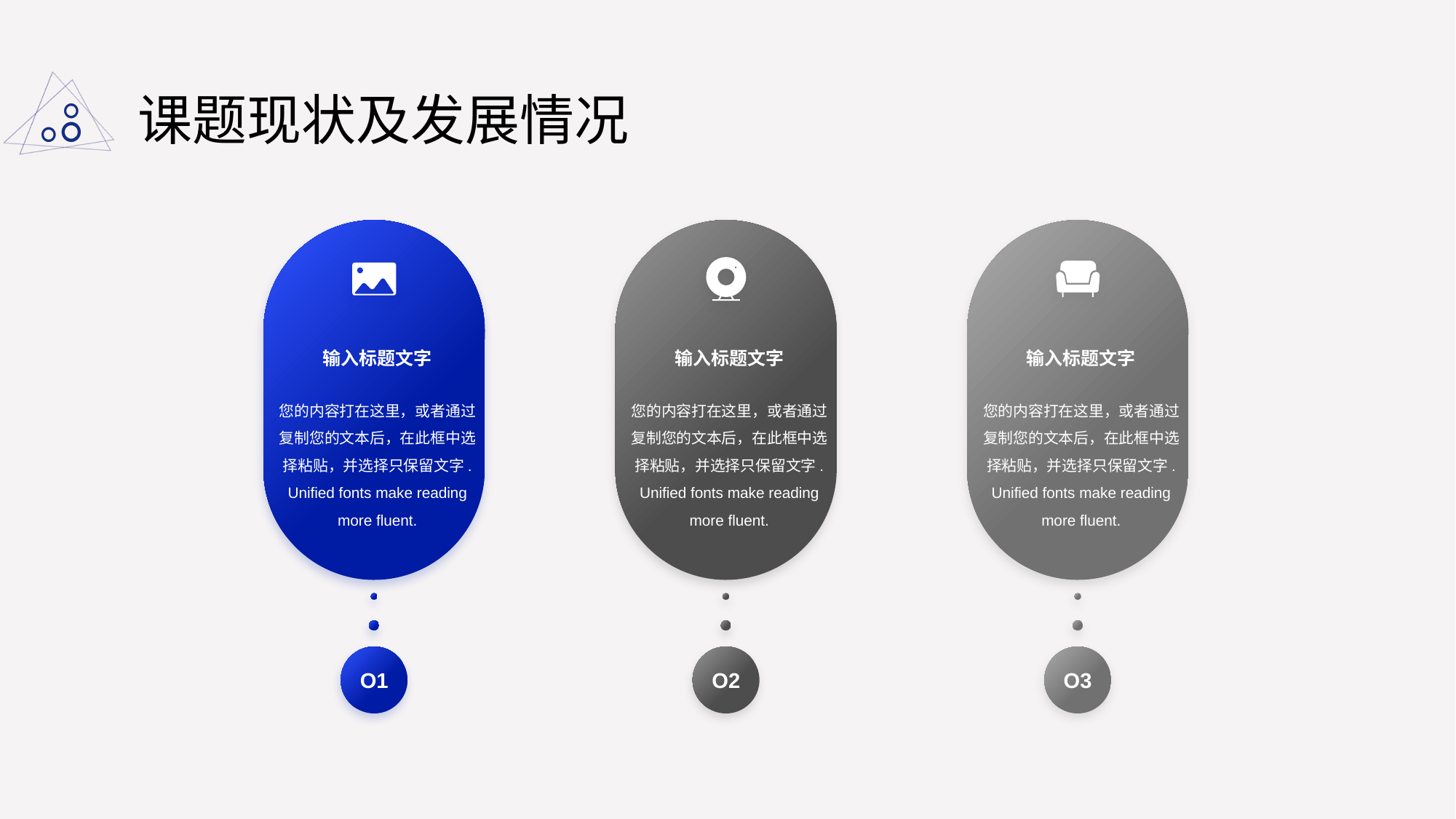

# 课题现状及发展情况

输入标题文字
您的内容打在这里，或者通过复制您的文本后，在此框中选择粘贴，并选择只保留文字.
Unified fonts make reading more fluent.

O1

输入标题文字
您的内容打在这里，或者通过复制您的文本后，在此框中选择粘贴，并选择只保留文字.
Unified fonts make reading more fluent.

O2

输入标题文字
您的内容打在这里，或者通过复制您的文本后，在此框中选择粘贴，并选择只保留文字.
Unified fonts make reading more fluent.

O3